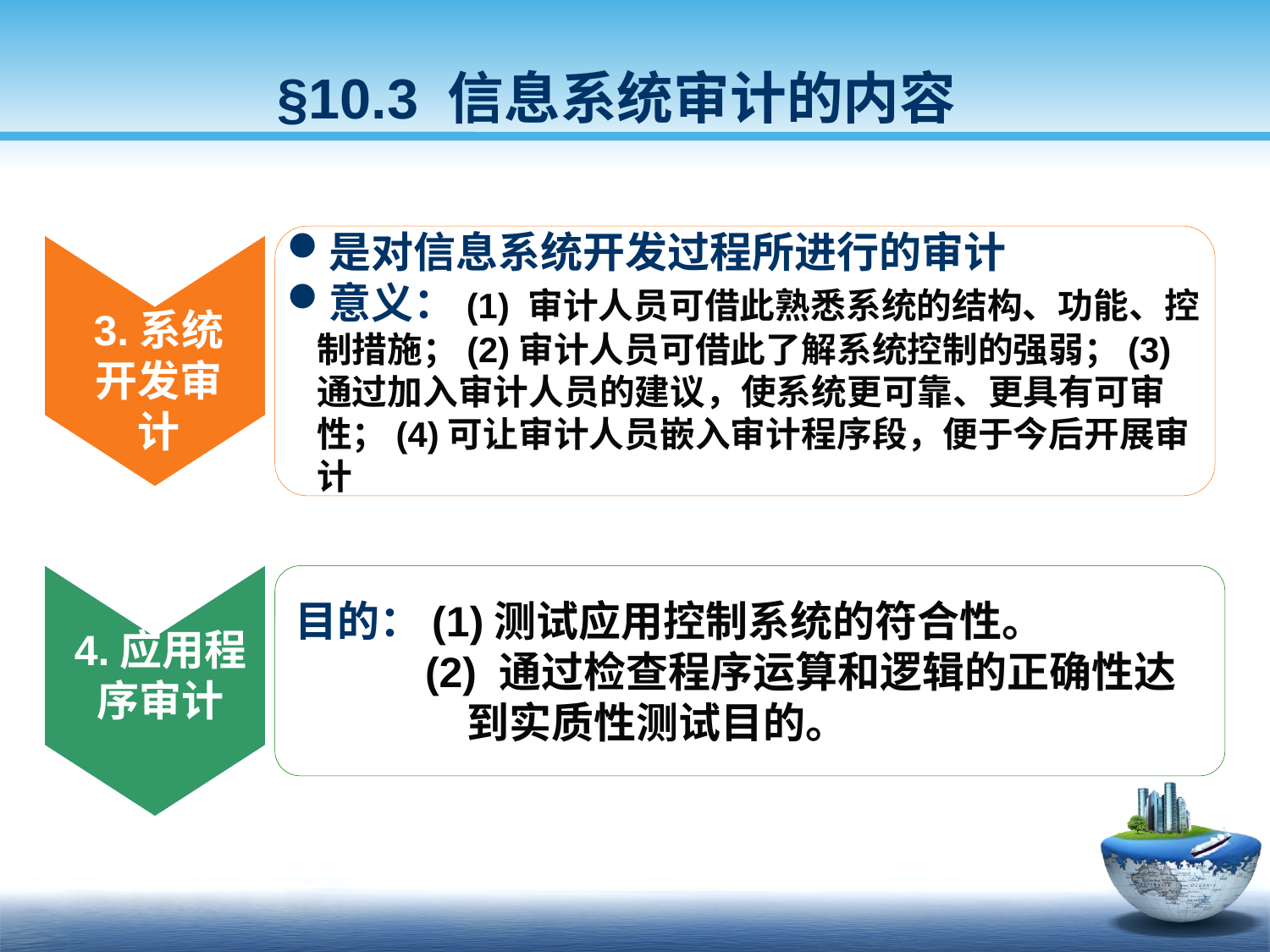

§10.3 信息系统审计的内容
是对信息系统开发过程所进行的审计
意义：(1) 审计人员可借此熟悉系统的结构、功能、控制措施；(2)审计人员可借此了解系统控制的强弱；(3)通过加入审计人员的建议，使系统更可靠、更具有可审性；(4)可让审计人员嵌入审计程序段，便于今后开展审计

3.系统开发审计
目的：(1)测试应用控制系统的符合性。
           (2) 通过检查程序运算和逻辑的正确性达
                 到实质性测试目的。

4.应用程序审计